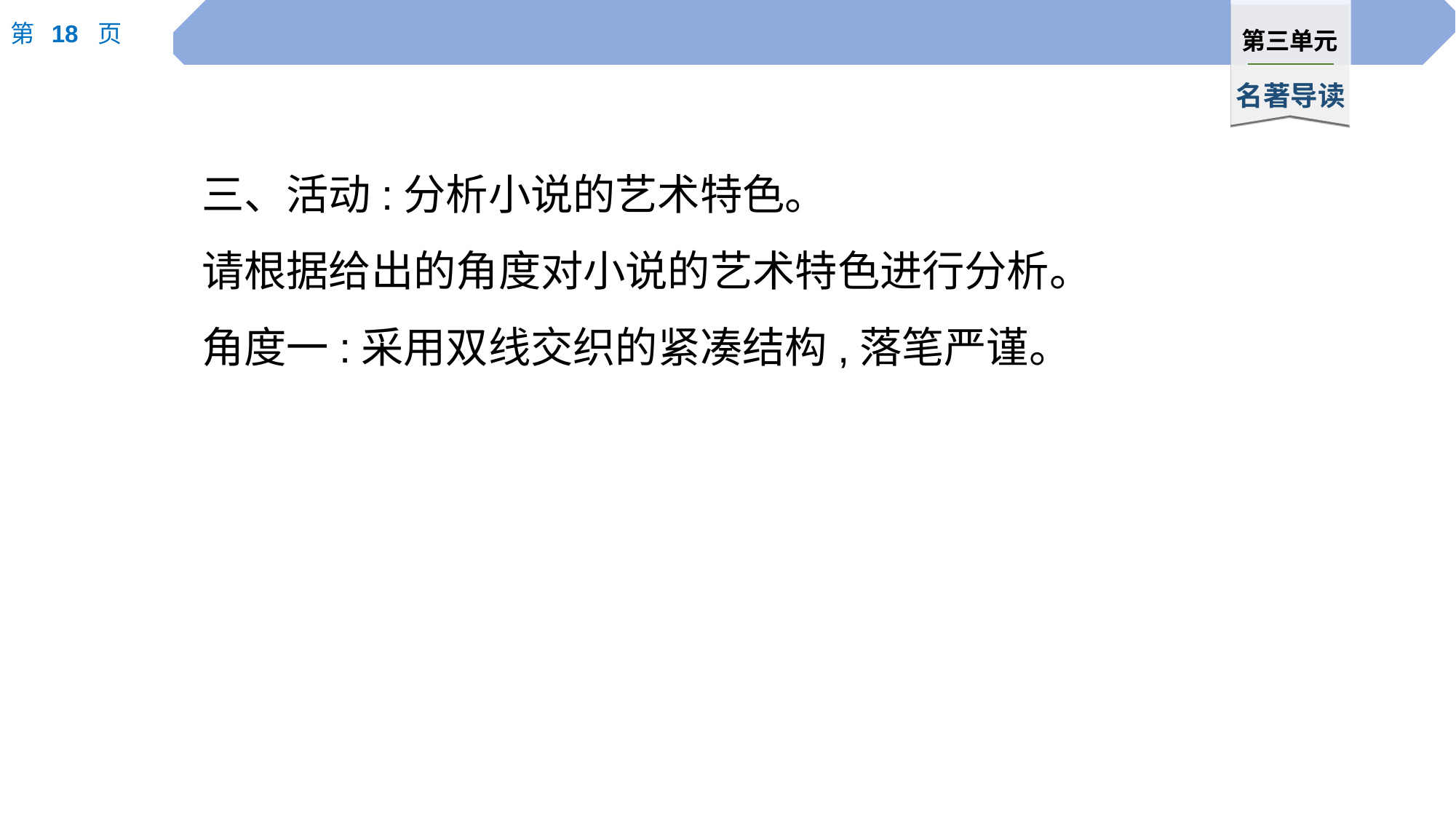

三、活动:分析小说的艺术特色。
请根据给出的角度对小说的艺术特色进行分析。
角度一:采用双线交织的紧凑结构,落笔严谨。